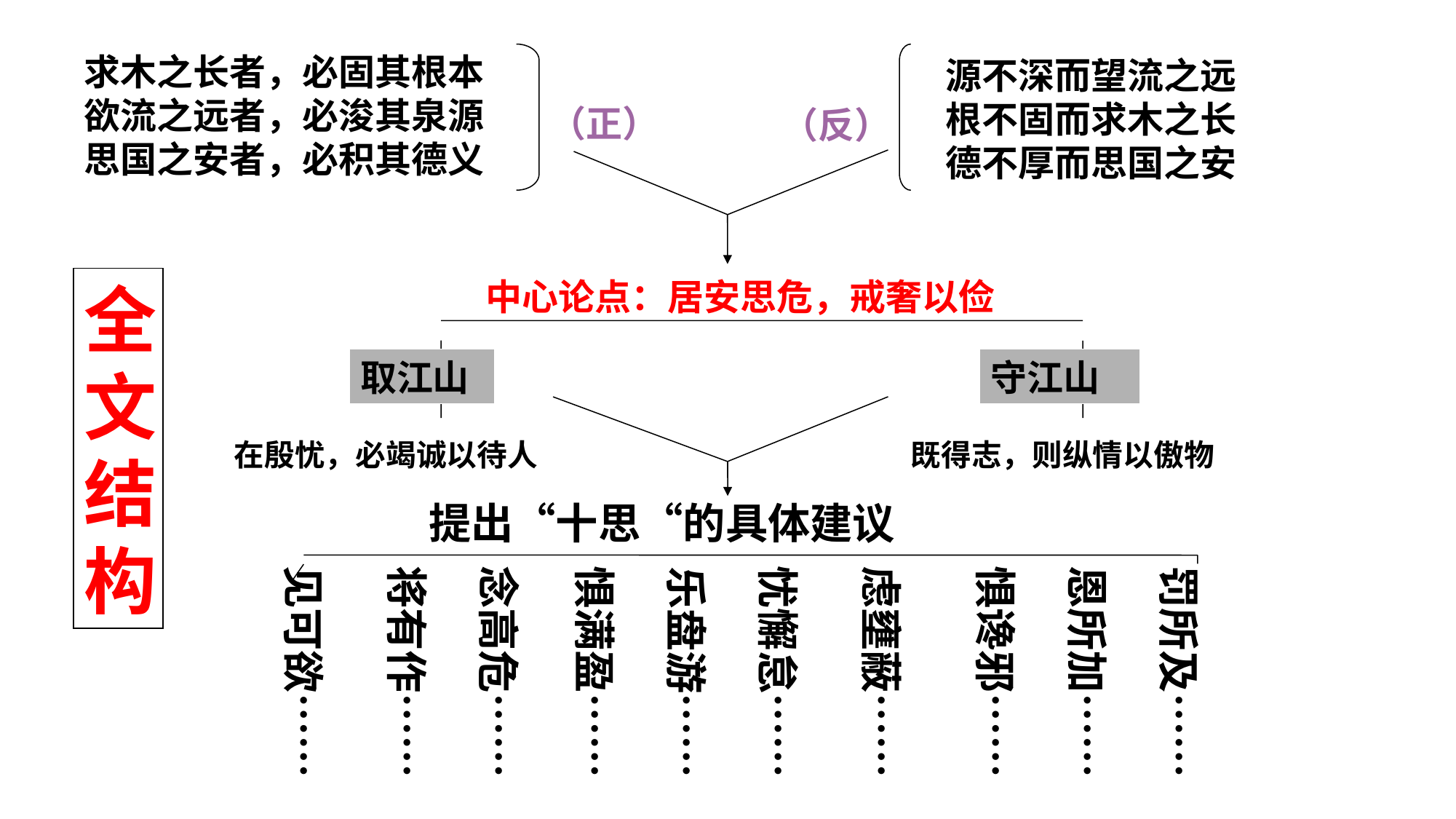

求木之长者，必固其根本
欲流之远者，必浚其泉源
思国之安者，必积其德义
源不深而望流之远
根不固而求木之长
德不厚而思国之安
（正）
（反）

全文结构
   中心论点：居安思危，戒奢以俭

取江山
守江山

在殷忧，必竭诚以待人
既得志，则纵情以傲物

提出“十思“的具体建议

惧满盈……
见可欲……
将有作……
念高危……
忧懈怠……
虑壅蔽……
惧谗邪……
恩所加……
罚所及……
乐盘游……